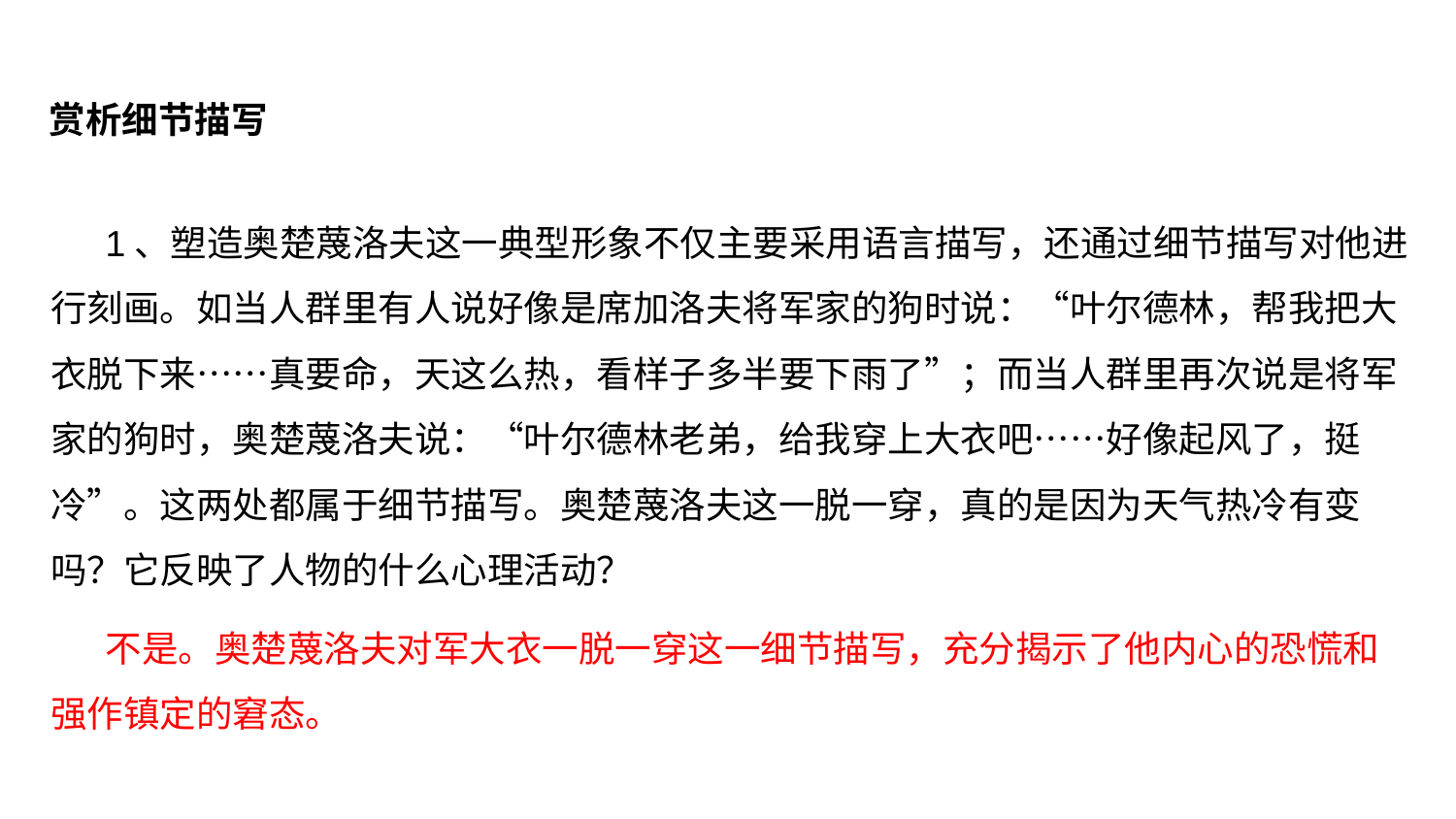

赏析细节描写
1、塑造奥楚蔑洛夫这一典型形象不仅主要采用语言描写，还通过细节描写对他进行刻画。如当人群里有人说好像是席加洛夫将军家的狗时说：“叶尔德林，帮我把大衣脱下来……真要命，天这么热，看样子多半要下雨了”；而当人群里再次说是将军家的狗时，奥楚蔑洛夫说：“叶尔德林老弟，给我穿上大衣吧……好像起风了，挺冷”。这两处都属于细节描写。奥楚蔑洛夫这一脱一穿，真的是因为天气热冷有变吗？它反映了人物的什么心理活动？

不是。奥楚蔑洛夫对军大衣一脱一穿这一细节描写，充分揭示了他内心的恐慌和强作镇定的窘态。